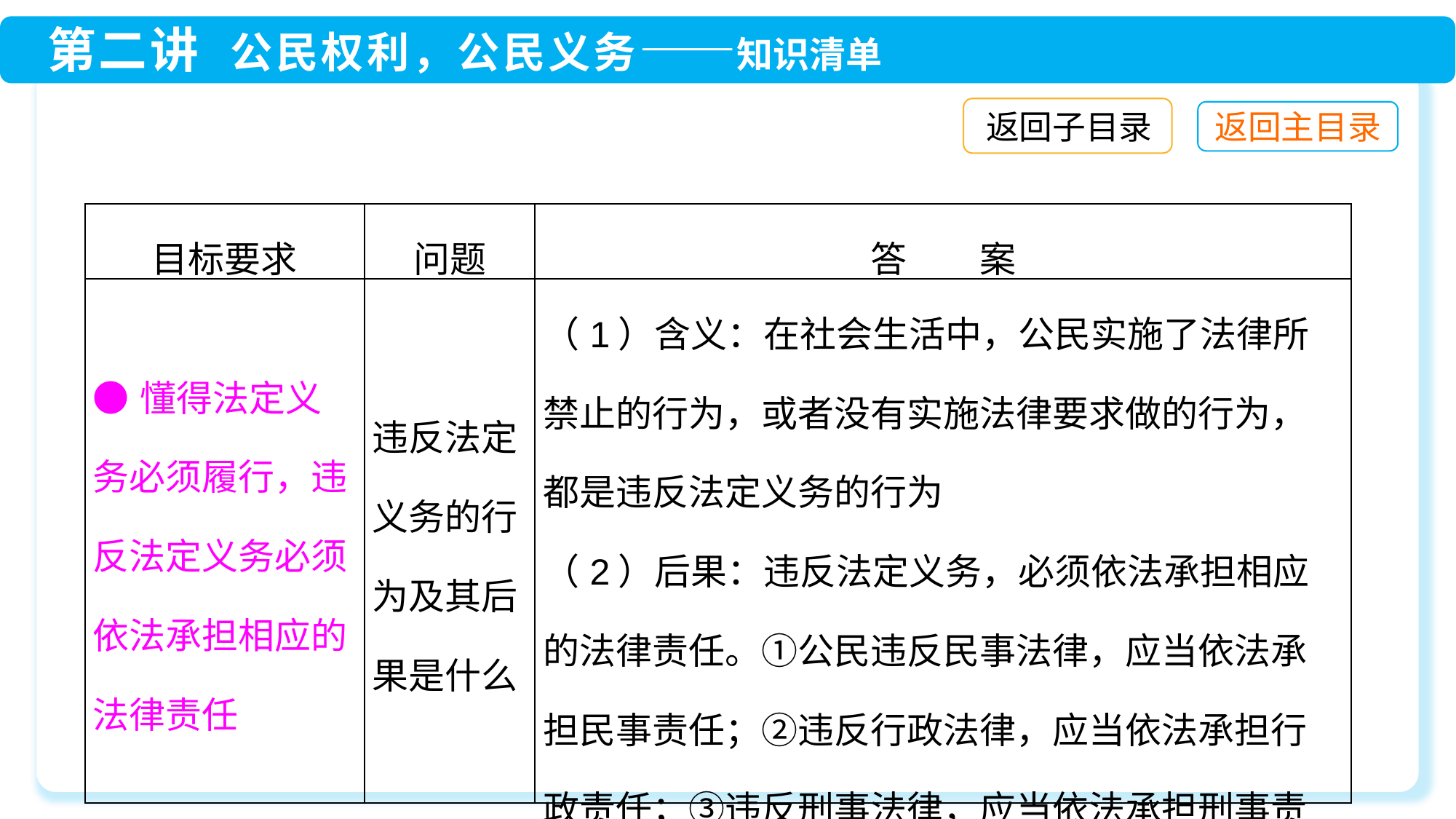

返回子目录
| 目标要求 | 问题 | 答　　案 |
| --- | --- | --- |
| ●懂得法定义务必须履行，违反法定义务必须依法承担相应的法律责任 | 违反法定义务的行为及其后果是什么 | （1）含义：在社会生活中，公民实施了法律所禁止的行为，或者没有实施法律要求做的行为，都是违反法定义务的行为 （2）后果：违反法定义务，必须依法承担相应的法律责任。①公民违反民事法律，应当依法承担民事责任；②违反行政法律，应当依法承担行政责任；③违反刑事法律，应当依法承担刑事责任 |